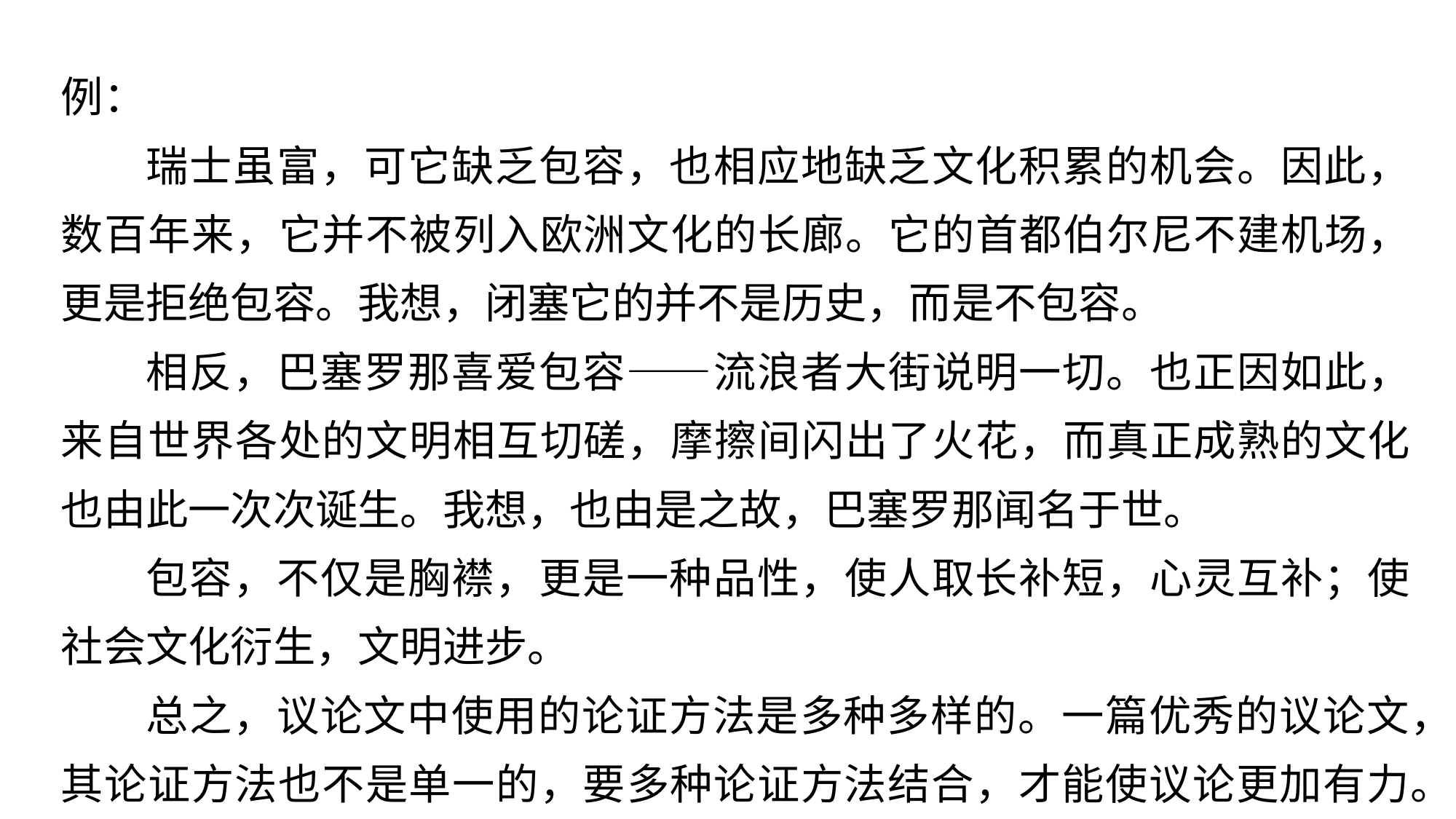

例：
瑞士虽富，可它缺乏包容，也相应地缺乏文化积累的机会。因此，数百年来，它并不被列入欧洲文化的长廊。它的首都伯尔尼不建机场，更是拒绝包容。我想，闭塞它的并不是历史，而是不包容。
相反，巴塞罗那喜爱包容——流浪者大街说明一切。也正因如此，来自世界各处的文明相互切磋，摩擦间闪出了火花，而真正成熟的文化也由此一次次诞生。我想，也由是之故，巴塞罗那闻名于世。
包容，不仅是胸襟，更是一种品性，使人取长补短，心灵互补；使社会文化衍生，文明进步。
总之，议论文中使用的论证方法是多种多样的。一篇优秀的议论文，其论证方法也不是单一的，要多种论证方法结合，才能使议论更加有力。